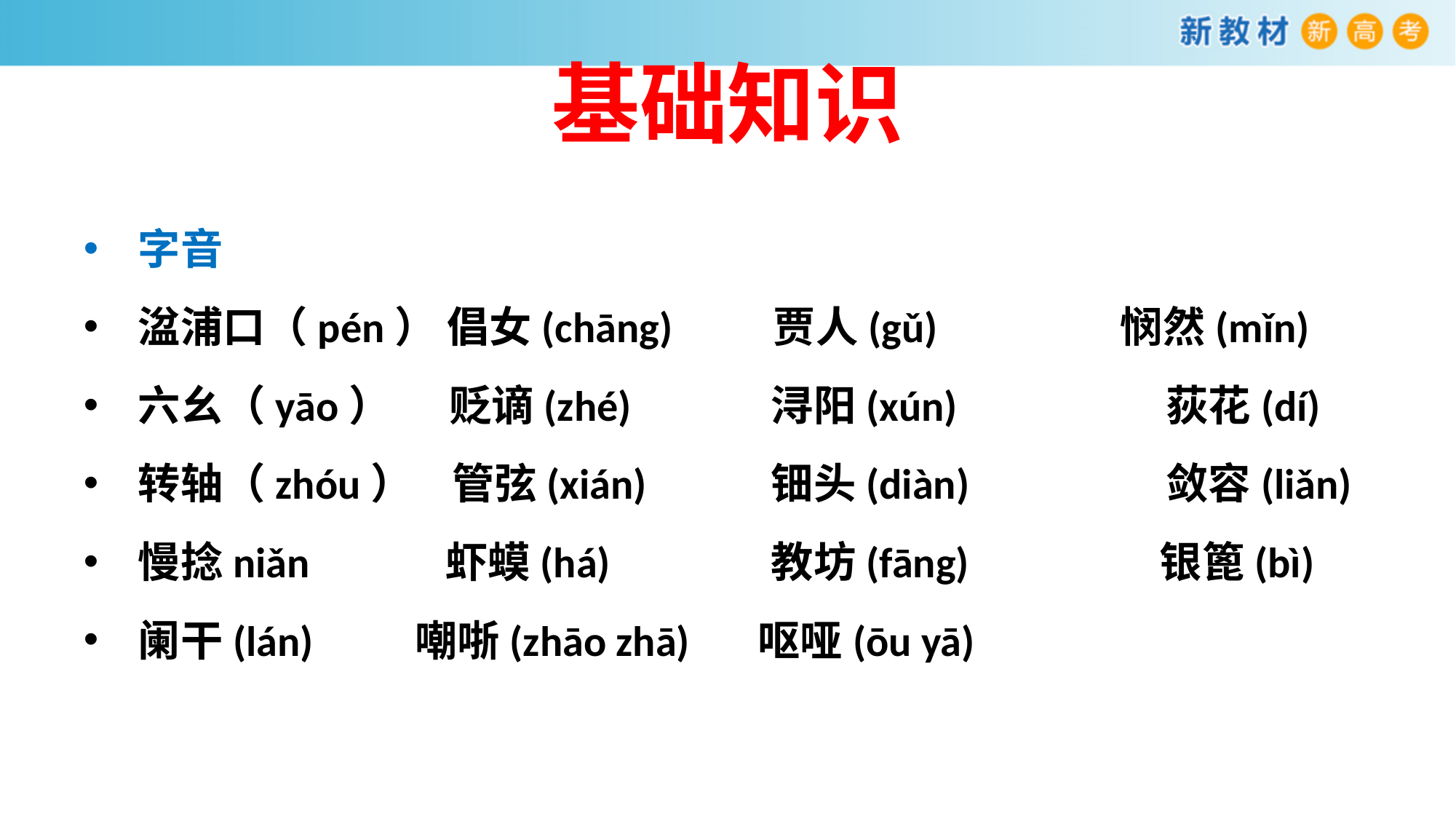

# 基础知识
字音
湓浦口（pén） 倡女(chāng)　     贾人(gǔ)　　	悯然(mǐn)
六幺（yāo）      贬谪(zhé)  	        浔阳(xún)  	               荻花(dí)
转轴（zhóu）    管弦(xián)  	        钿头(diàn)  	               敛容(liǎn)
慢捻niǎn             虾蟆(há)  	        教坊(fāng)  	　           银篦(bì)
阑干(lán)  	     嘲哳(zhāo zhā)      呕哑(ōu yā)